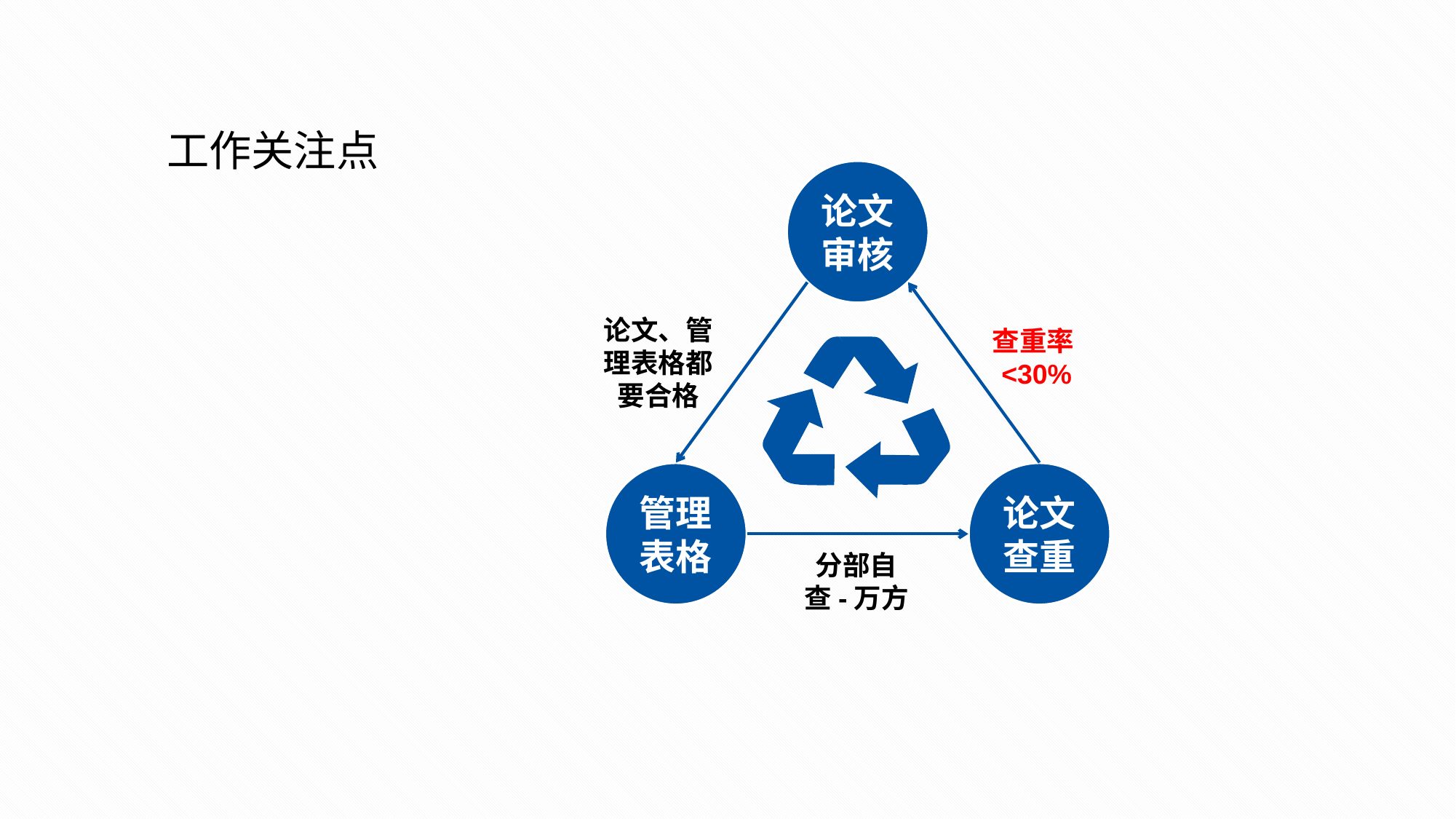

工作关注点
论文
审核
管理
表格
论文
查重
论文、管理表格都要合格
查重率<30%

分部自查-万方